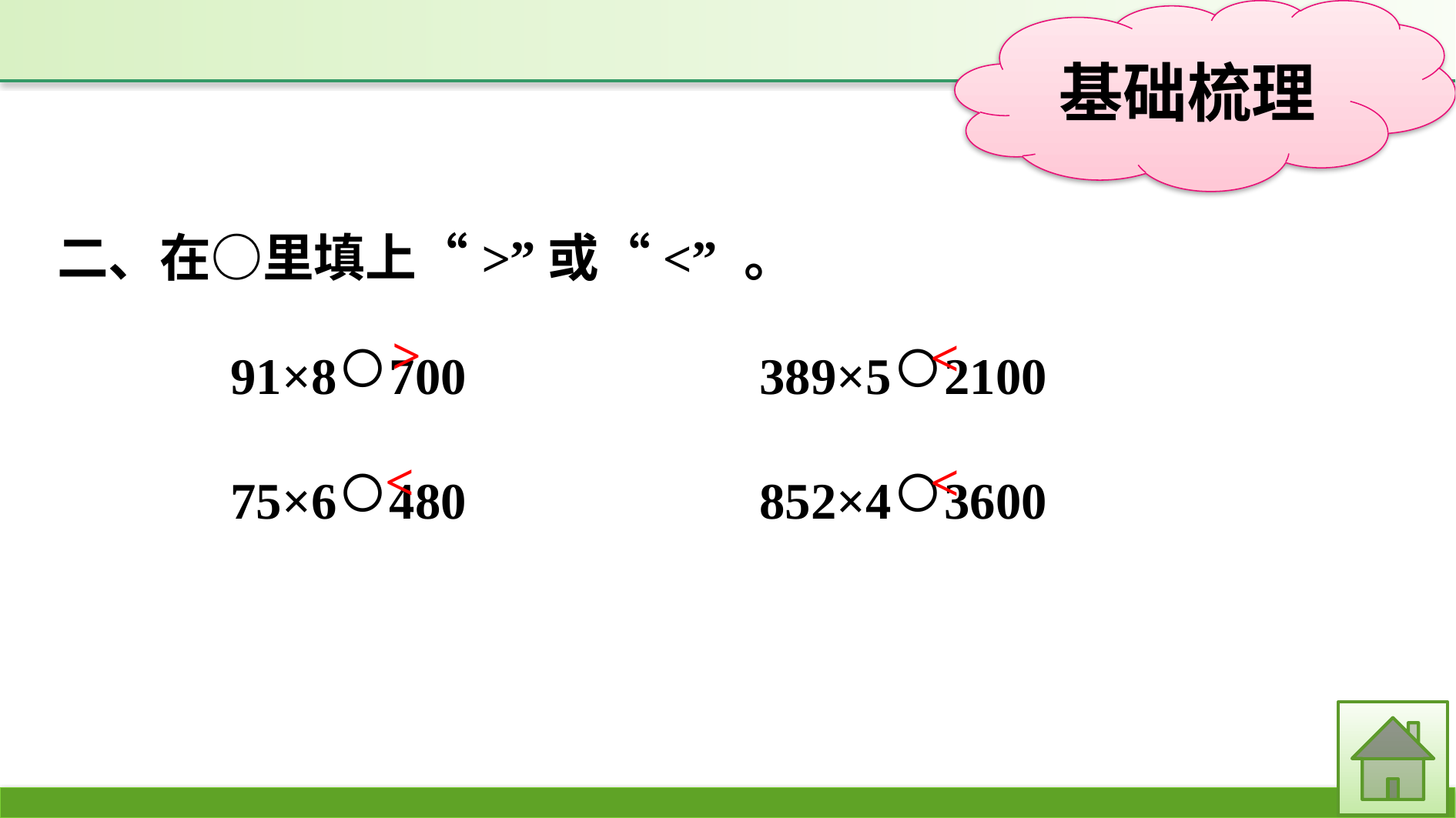

二、在○里填上“>”或“<” 。
91×8○700			389×5○2100
75×6○480			852×4○3600
>
<
<
<